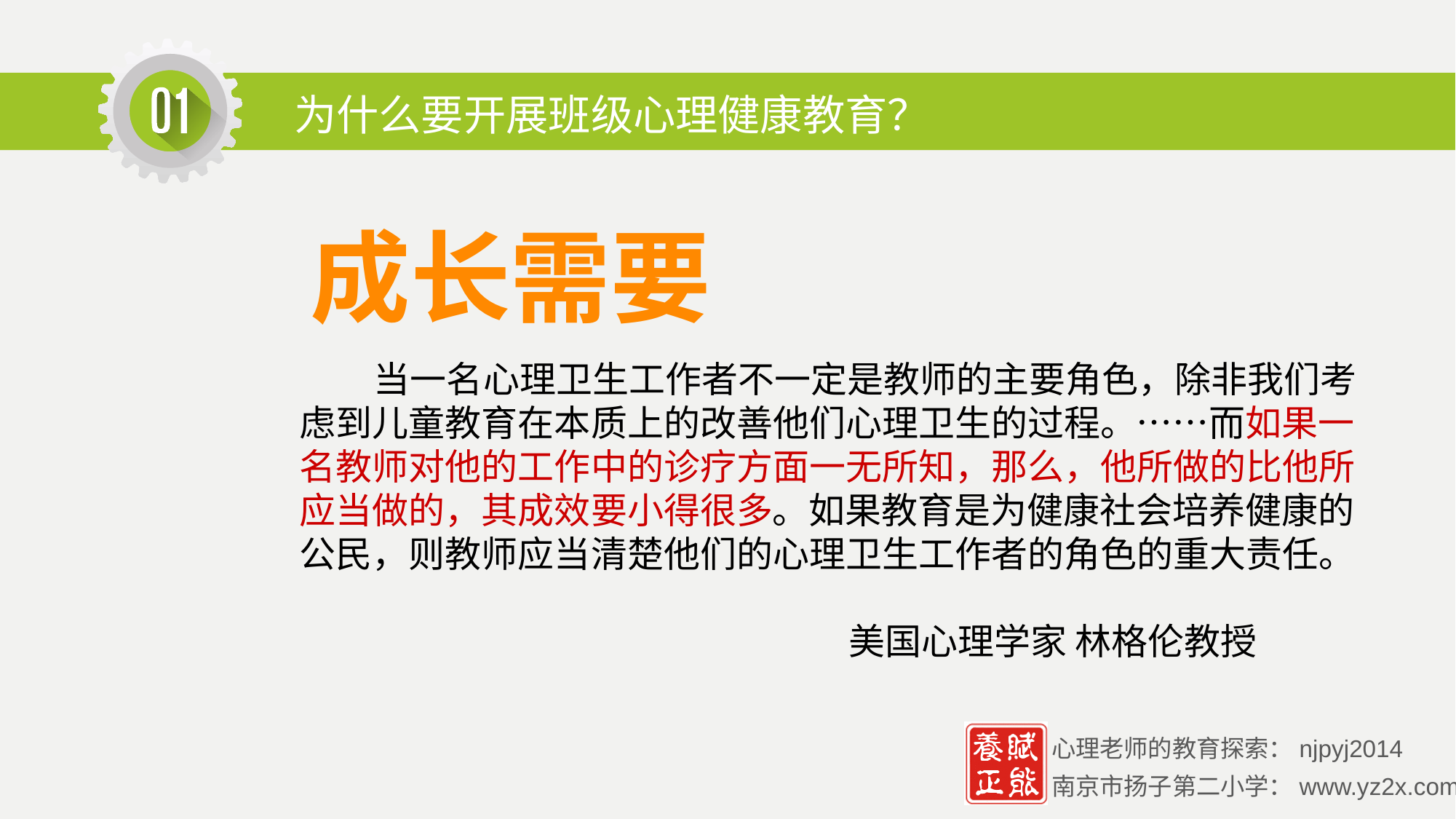

为什么要开展班级心理健康教育？
成长需要
        当一名心理卫生工作者不一定是教师的主要角色，除非我们考虑到儿童教育在本质上的改善他们心理卫生的过程。……而如果一名教师对他的工作中的诊疗方面一无所知，那么，他所做的比他所应当做的，其成效要小得很多。如果教育是为健康社会培养健康的公民，则教师应当清楚他们的心理卫生工作者的角色的重大责任。
                                                                  美国心理学家 林格伦教授